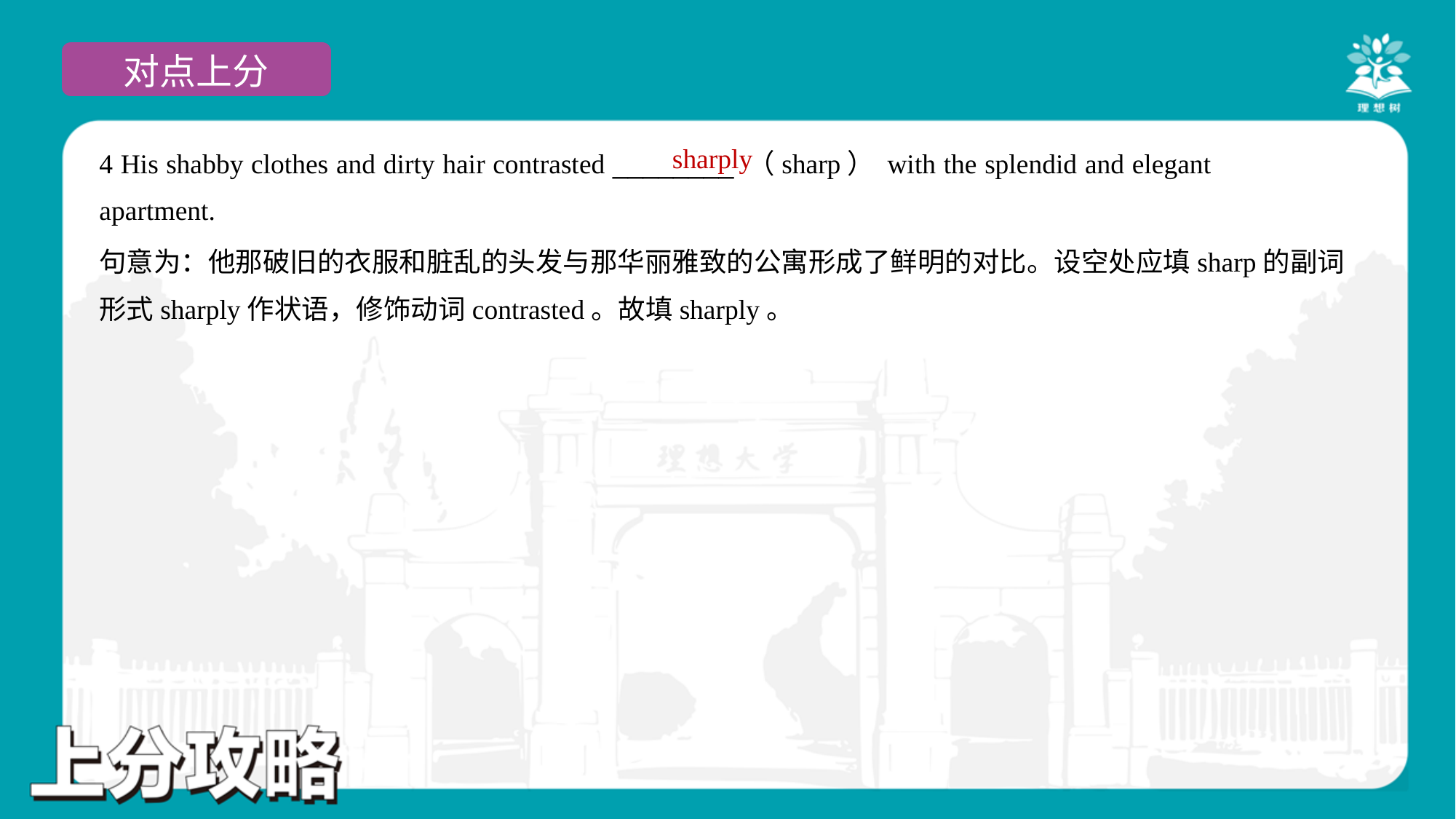

sharply
4 His shabby clothes and dirty hair contrasted ________ （sharp） with the splendid and elegant
apartment.
句意为：他那破旧的衣服和脏乱的头发与那华丽雅致的公寓形成了鲜明的对比。设空处应填sharp的副词
形式sharply作状语，修饰动词contrasted。故填sharply。